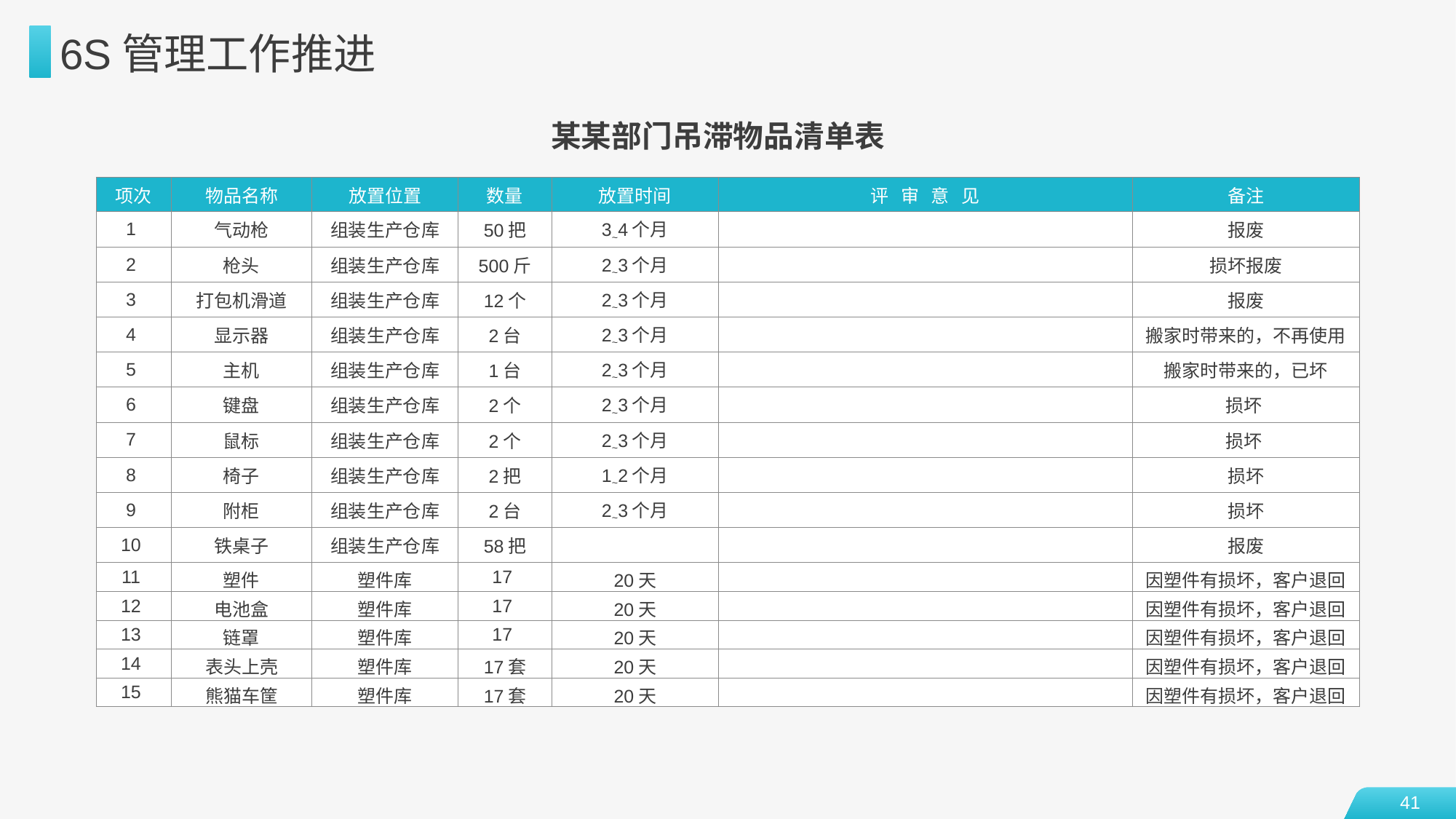

6S管理工作推进
某某部门吊滞物品清单表
| 项次 | 物品名称 | 放置位置 | 数量 | 放置时间 | 评 审 意 见 | 备注 |
| --- | --- | --- | --- | --- | --- | --- |
| 1 | 气动枪 | 组装生产仓库 | 50把 | 3~4个月 |  | 报废 |
| 2 | 枪头 | 组装生产仓库 | 500斤 | 2~3个月 |  | 损坏报废 |
| 3 | 打包机滑道 | 组装生产仓库 | 12个 | 2~3个月 |  | 报废 |
| 4 | 显示器 | 组装生产仓库 | 2台 | 2~3个月 |  | 搬家时带来的，不再使用 |
| 5 | 主机 | 组装生产仓库 | 1台 | 2~3个月 |  | 搬家时带来的，已坏 |
| 6 | 键盘 | 组装生产仓库 | 2个 | 2~3个月 |  | 损坏 |
| 7 | 鼠标 | 组装生产仓库 | 2个 | 2~3个月 |  | 损坏 |
| 8 | 椅子 | 组装生产仓库 | 2把 | 1~2个月 |  | 损坏 |
| 9 | 附柜 | 组装生产仓库 | 2台 | 2~3个月 |  | 损坏 |
| 10 | 铁桌子 | 组装生产仓库 | 58把 |  |  | 报废 |
| 11 | 塑件 | 塑件库 | 17 | 20天 |  | 因塑件有损坏，客户退回 |
| 12 | 电池盒 | 塑件库 | 17 | 20天 |  | 因塑件有损坏，客户退回 |
| 13 | 链罩 | 塑件库 | 17 | 20天 |  | 因塑件有损坏，客户退回 |
| 14 | 表头上壳 | 塑件库 | 17套 | 20天 |  | 因塑件有损坏，客户退回 |
| 15 | 熊猫车筐 | 塑件库 | 17套 | 20天 |  | 因塑件有损坏，客户退回 |